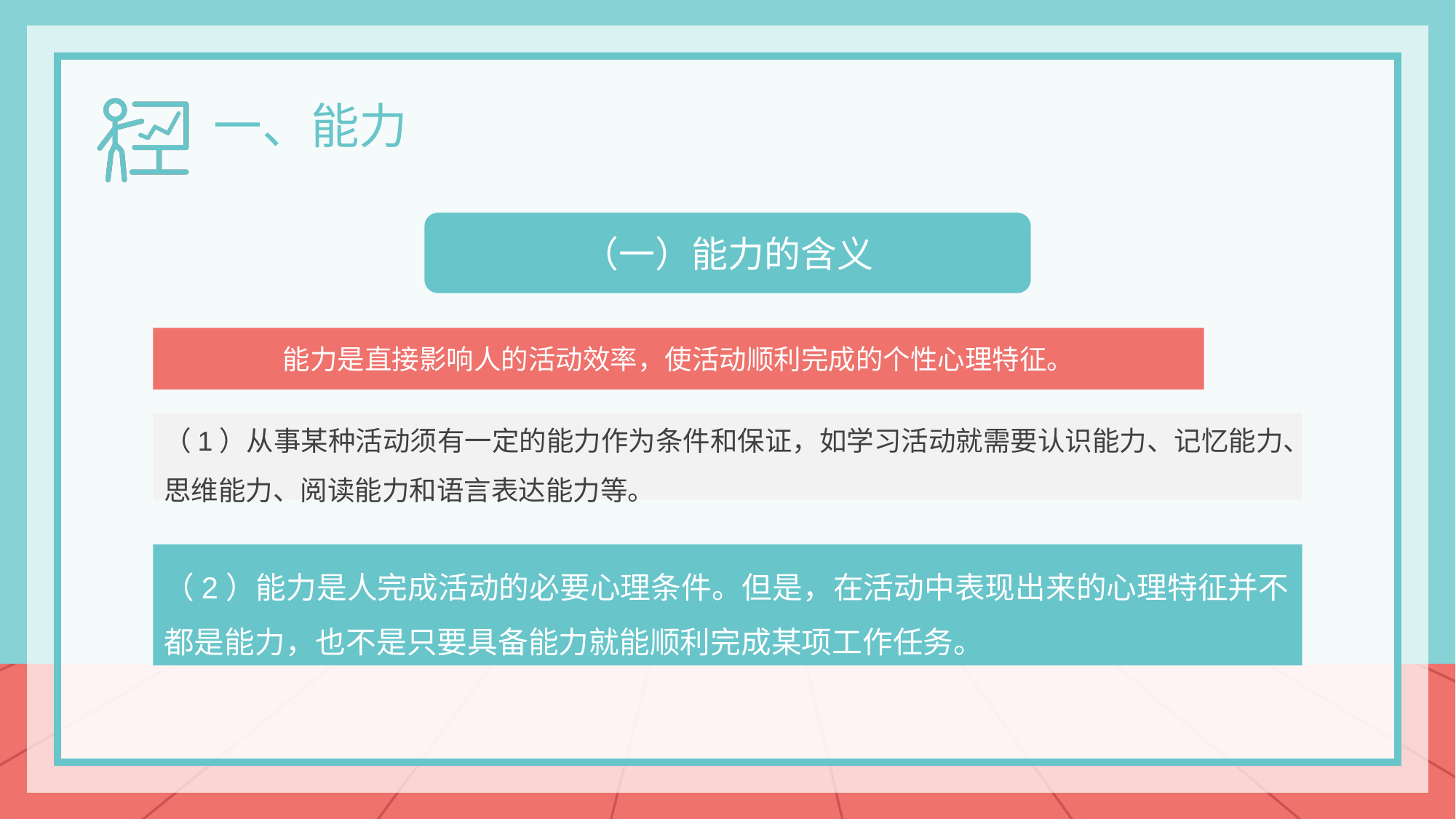

一、能力
（一）能力的含义
能力是直接影响人的活动效率，使活动顺利完成的个性心理特征。
（1）从事某种活动须有一定的能力作为条件和保证，如学习活动就需要认识能力、记忆能力、思维能力、阅读能力和语言表达能力等。
（2）能力是人完成活动的必要心理条件。但是，在活动中表现出来的心理特征并不
都是能力，也不是只要具备能力就能顺利完成某项工作任务。